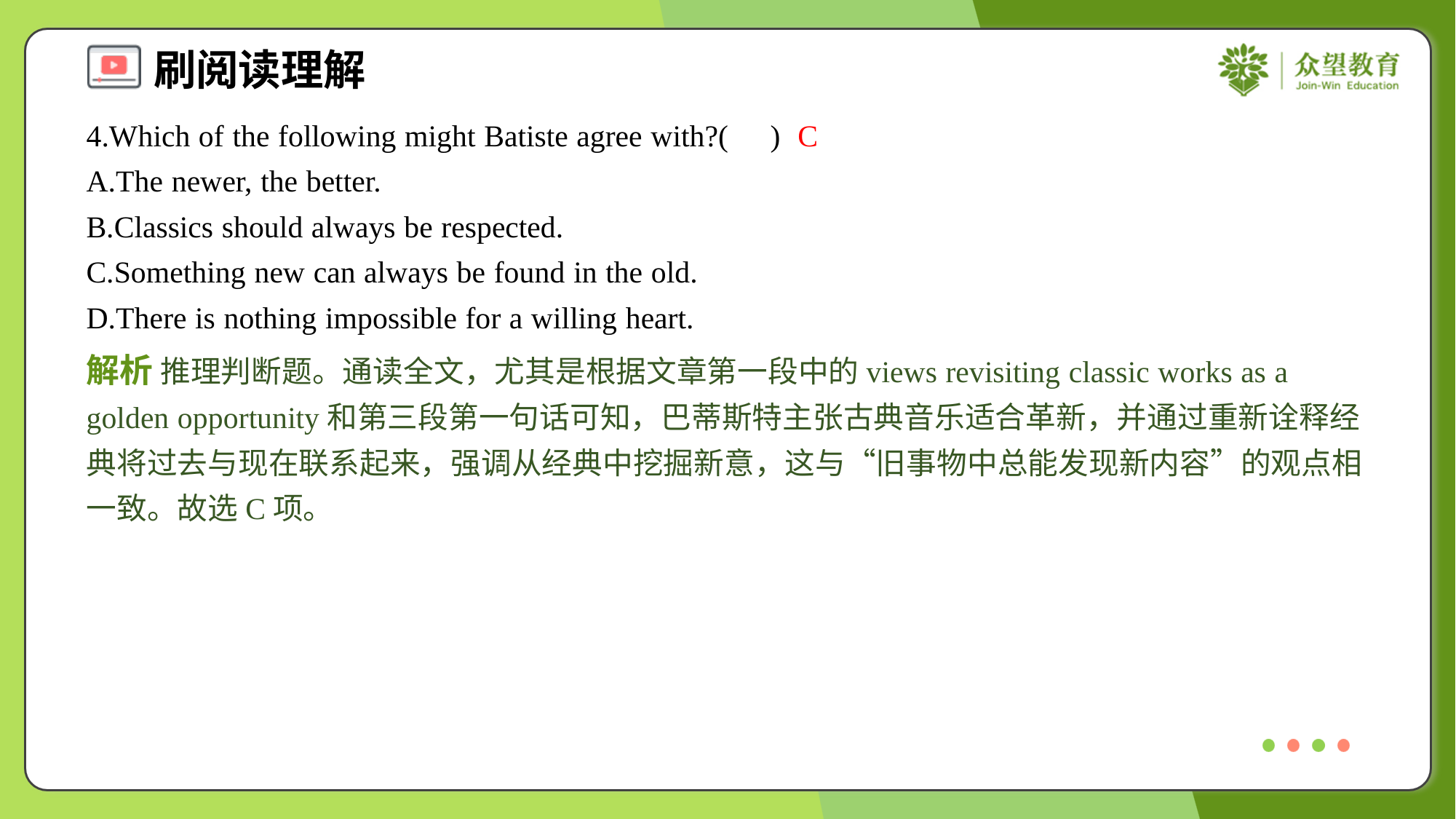

4.Which of the following might Batiste agree with?(     )
C
A.The newer, the better.
B.Classics should always be respected.
C.Something new can always be found in the old.
D.There is nothing impossible for a willing heart.
解析 推理判断题。通读全文，尤其是根据文章第一段中的views revisiting classic works as a golden opportunity和第三段第一句话可知，巴蒂斯特主张古典音乐适合革新，并通过重新诠释经典将过去与现在联系起来，强调从经典中挖掘新意，这与“旧事物中总能发现新内容”的观点相一致。故选C项。